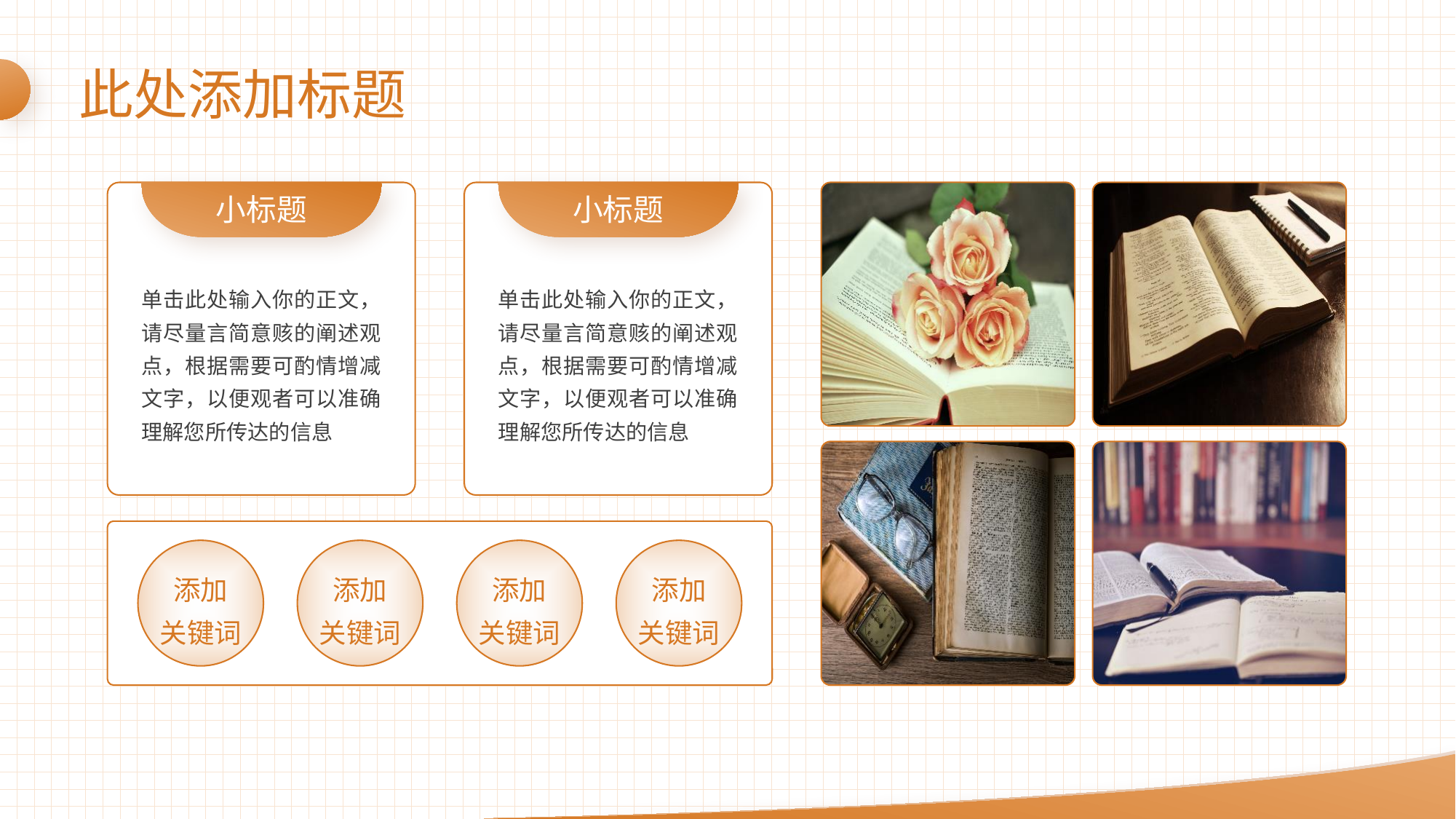

此处添加标题

小标题
单击此处输入你的正文，请尽量言简意赅的阐述观点，根据需要可酌情增减文字，以便观者可以准确理解您所传达的信息

小标题
单击此处输入你的正文，请尽量言简意赅的阐述观点，根据需要可酌情增减文字，以便观者可以准确理解您所传达的信息

添加
关键词

添加
关键词

添加
关键词

添加
关键词